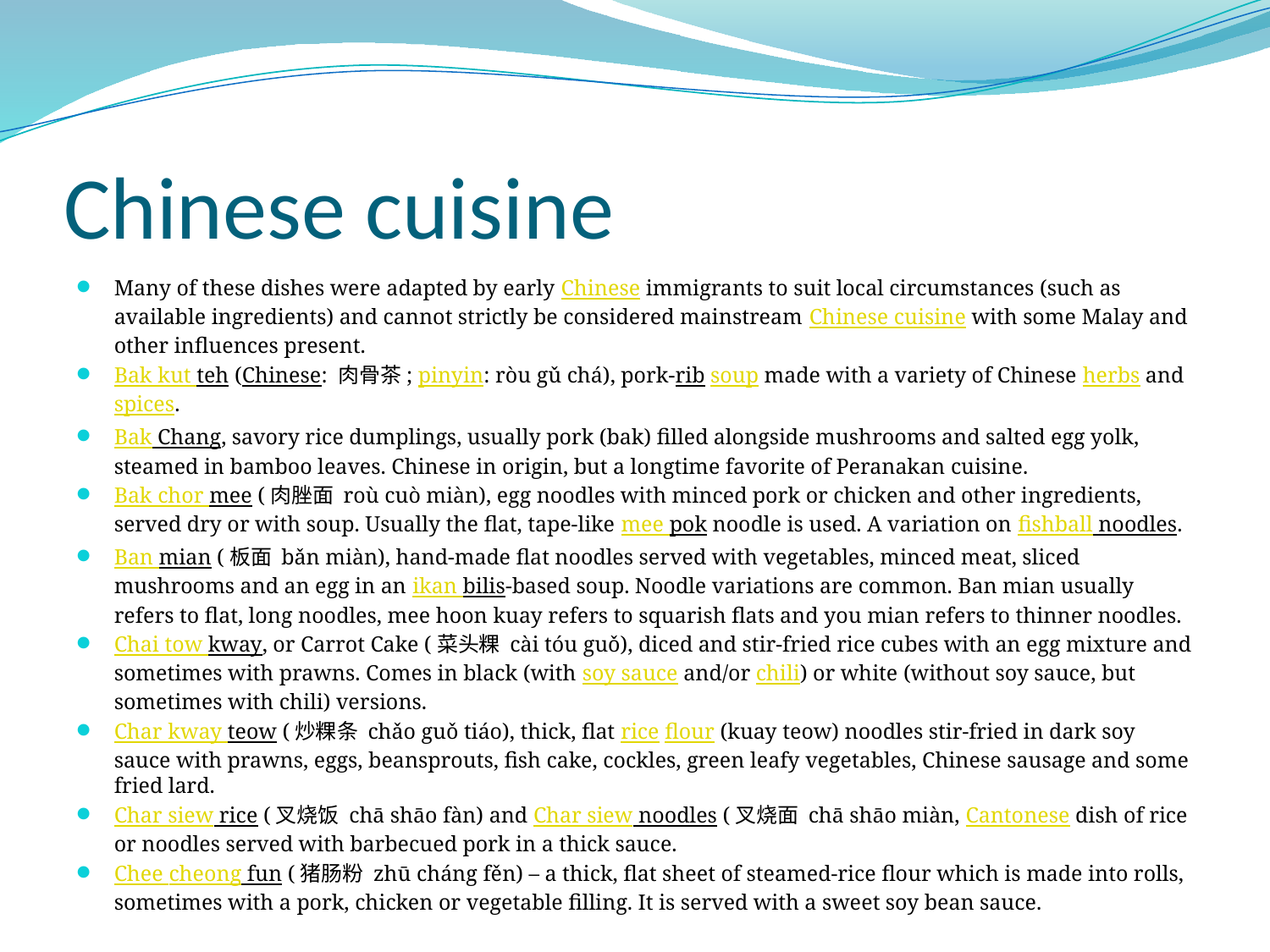

# Chinese cuisine
Many of these dishes were adapted by early Chinese immigrants to suit local circumstances (such as available ingredients) and cannot strictly be considered mainstream Chinese cuisine with some Malay and other influences present.
Bak kut teh (Chinese: 肉骨茶; pinyin: ròu gǔ chá), pork-rib soup made with a variety of Chinese herbs and spices.
Bak Chang, savory rice dumplings, usually pork (bak) filled alongside mushrooms and salted egg yolk, steamed in bamboo leaves. Chinese in origin, but a longtime favorite of Peranakan cuisine.
Bak chor mee (肉脞面 roù cuò miàn), egg noodles with minced pork or chicken and other ingredients, served dry or with soup. Usually the flat, tape-like mee pok noodle is used. A variation on fishball noodles.
Ban mian (板面 bǎn miàn), hand-made flat noodles served with vegetables, minced meat, sliced mushrooms and an egg in an ikan bilis-based soup. Noodle variations are common. Ban mian usually refers to flat, long noodles, mee hoon kuay refers to squarish flats and you mian refers to thinner noodles.
Chai tow kway, or Carrot Cake (菜头粿 cài tóu guǒ), diced and stir-fried rice cubes with an egg mixture and sometimes with prawns. Comes in black (with soy sauce and/or chili) or white (without soy sauce, but sometimes with chili) versions.
Char kway teow (炒粿条 chǎo guǒ tiáo), thick, flat rice flour (kuay teow) noodles stir-fried in dark soy sauce with prawns, eggs, beansprouts, fish cake, cockles, green leafy vegetables, Chinese sausage and some fried lard.
Char siew rice (叉烧饭 chā shāo fàn) and Char siew noodles (叉烧面 chā shāo miàn, Cantonese dish of rice or noodles served with barbecued pork in a thick sauce.
Chee cheong fun (猪肠粉 zhū cháng fěn) – a thick, flat sheet of steamed-rice flour which is made into rolls, sometimes with a pork, chicken or vegetable filling. It is served with a sweet soy bean sauce.